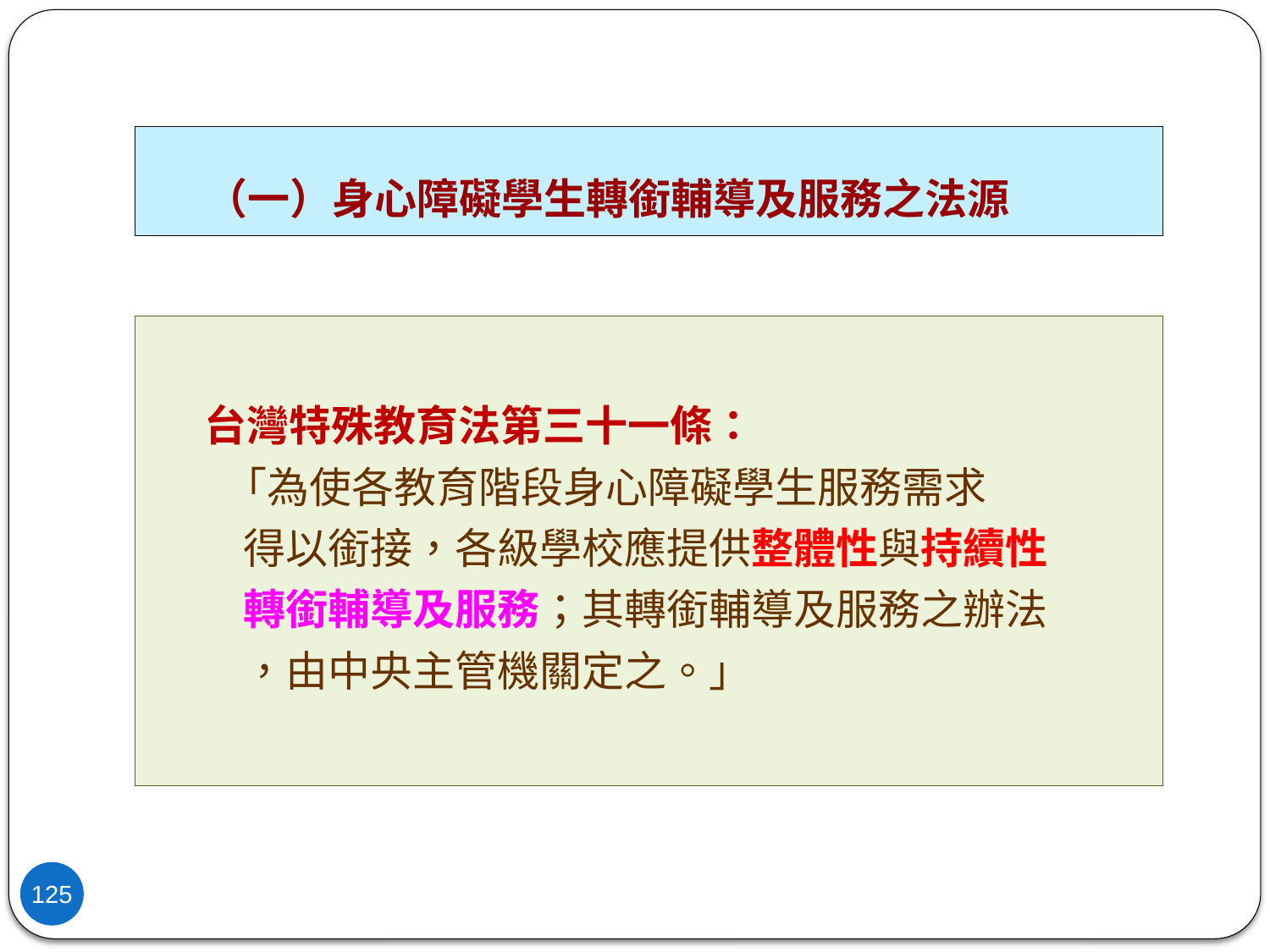

# （一）身心障礙學生轉銜輔導及服務之法源

    台灣特殊教育法第三十一條：
       「為使各教育階段身心障礙學生服務需求
         得以銜接，各級學校應提供整體性與持續性
         轉銜輔導及服務；其轉銜輔導及服務之辦法
         ，由中央主管機關定之。」

125